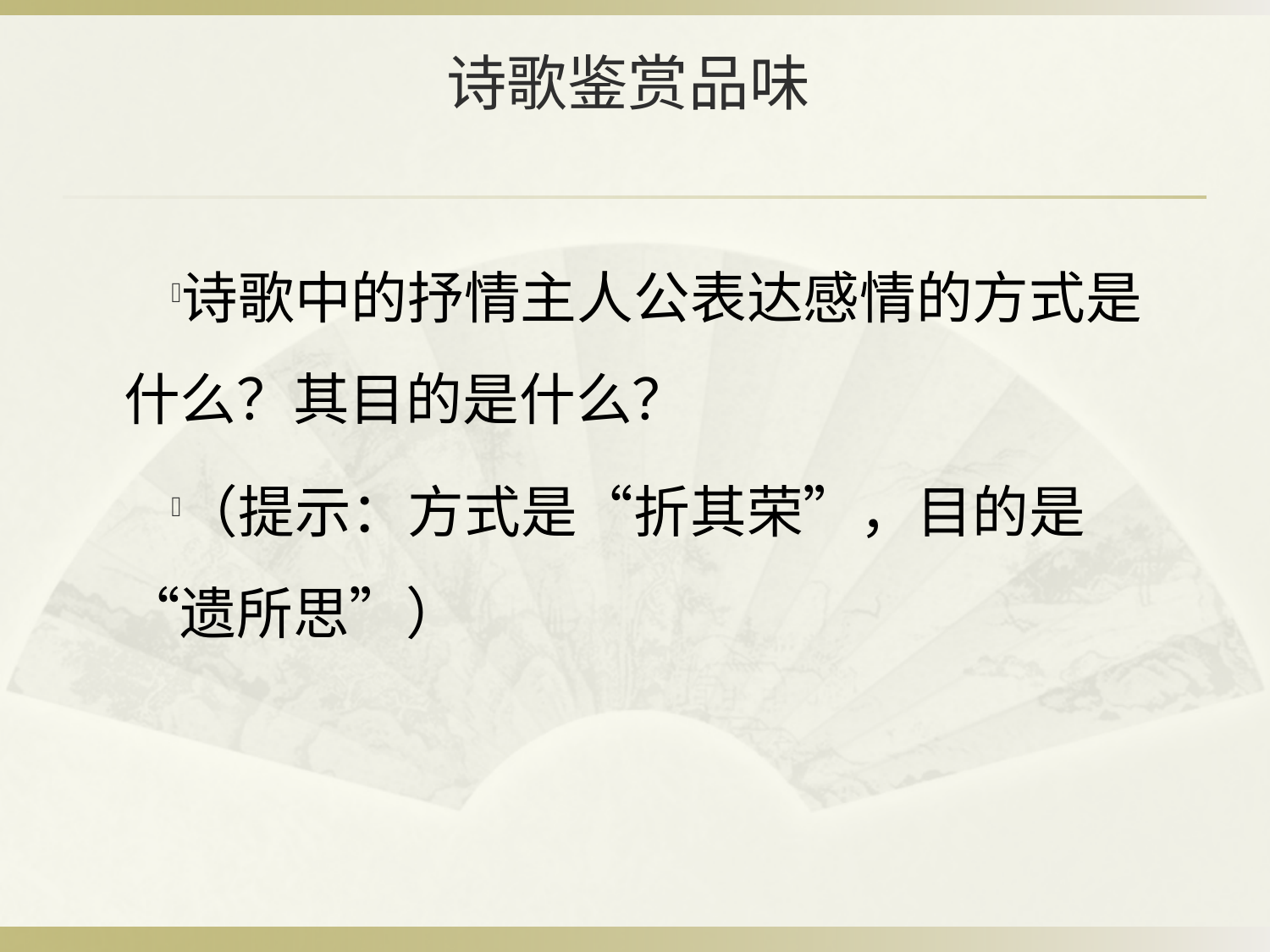

# 诗歌鉴赏品味
诗歌中的抒情主人公表达感情的方式是什么？其目的是什么？
（提示：方式是“折其荣”，目的是“遗所思”）